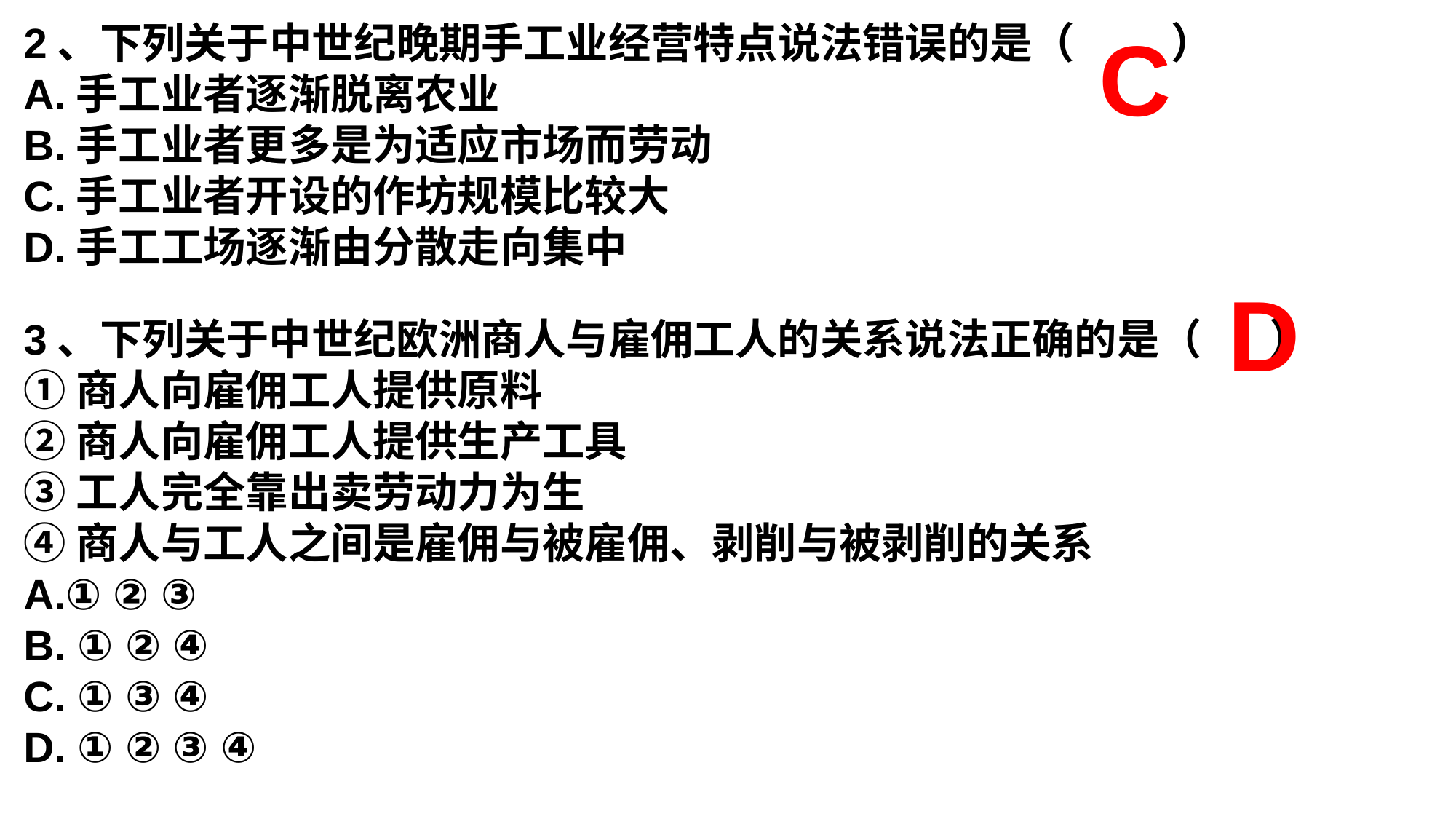

2、下列关于中世纪晚期手工业经营特点说法错误的是（          ）
A.手工业者逐渐脱离农业
B.手工业者更多是为适应市场而劳动
C.手工业者开设的作坊规模比较大
D.手工工场逐渐由分散走向集中

C
D
3、下列关于中世纪欧洲商人与雇佣工人的关系说法正确的是（       ）
①商人向雇佣工人提供原料
②商人向雇佣工人提供生产工具
③工人完全靠出卖劳动力为生
④商人与工人之间是雇佣与被雇佣、剥削与被剥削的关系
① ② ③
B. ① ② ④
C. ① ③ ④
D. ① ② ③ ④